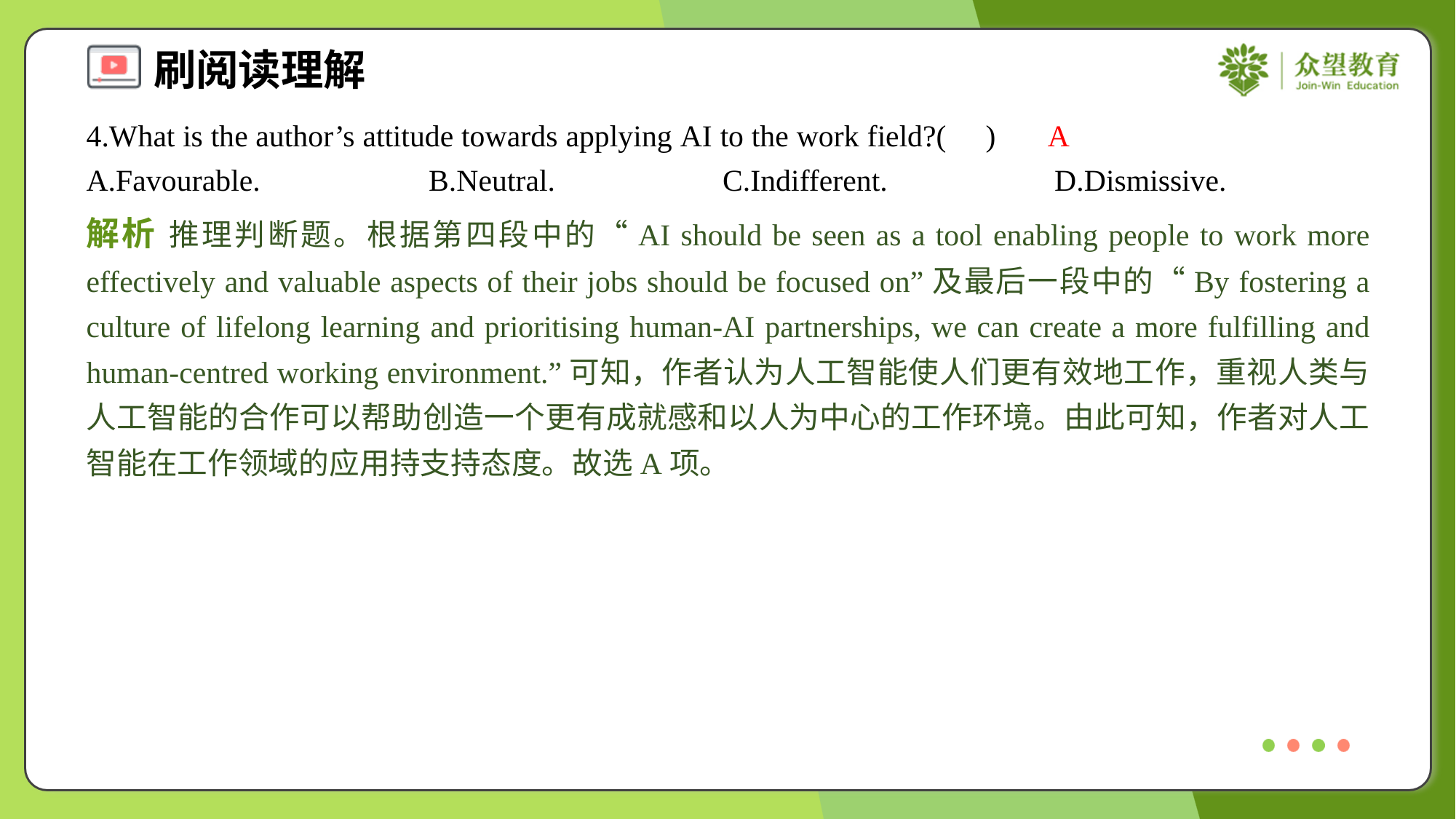

4.What is the author’s attitude towards applying AI to the work field?(     )
A
A.Favourable.	B.Neutral.	C.Indifferent.	D.Dismissive.
解析 推理判断题。根据第四段中的“AI should be seen as a tool enabling people to work more effectively and valuable aspects of their jobs should be focused on”及最后一段中的“By fostering a culture of lifelong learning and prioritising human-AI partnerships, we can create a more fulfilling and human-centred working environment.”可知，作者认为人工智能使人们更有效地工作，重视人类与人工智能的合作可以帮助创造一个更有成就感和以人为中心的工作环境。由此可知，作者对人工智能在工作领域的应用持支持态度。故选A项。